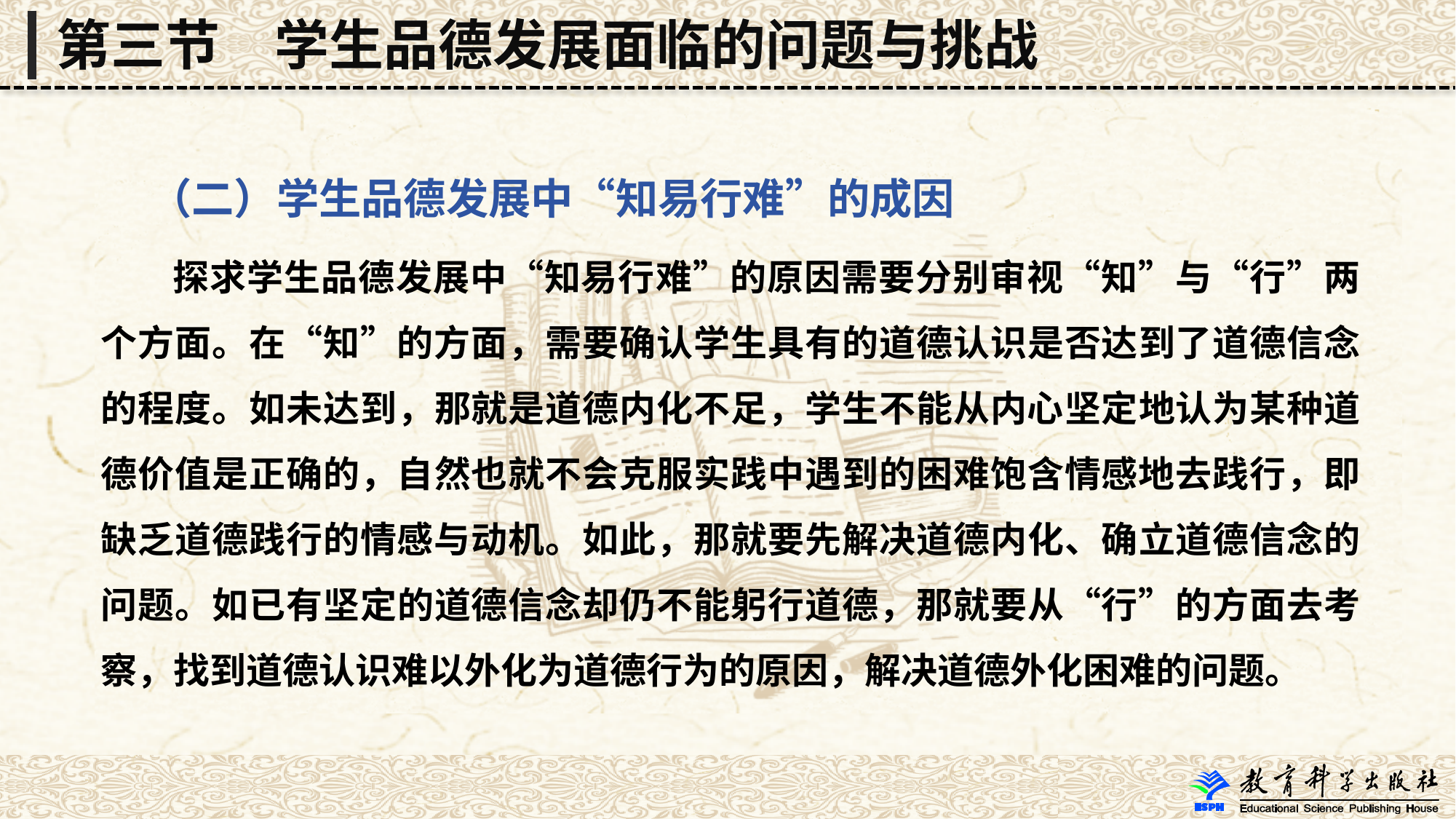

第三节　学生品德发展面临的问题与挑战
    （二）学生品德发展中“知易行难”的成因

       探求学生品德发展中“知易行难”的原因需要分别审视“知”与“行”两个方面。在“知”的方面，需要确认学生具有的道德认识是否达到了道德信念的程度。如未达到，那就是道德内化不足，学生不能从内心坚定地认为某种道德价值是正确的，自然也就不会克服实践中遇到的困难饱含情感地去践行，即缺乏道德践行的情感与动机。如此，那就要先解决道德内化、确立道德信念的问题。如已有坚定的道德信念却仍不能躬行道德，那就要从“行”的方面去考察，找到道德认识难以外化为道德行为的原因，解决道德外化困难的问题。